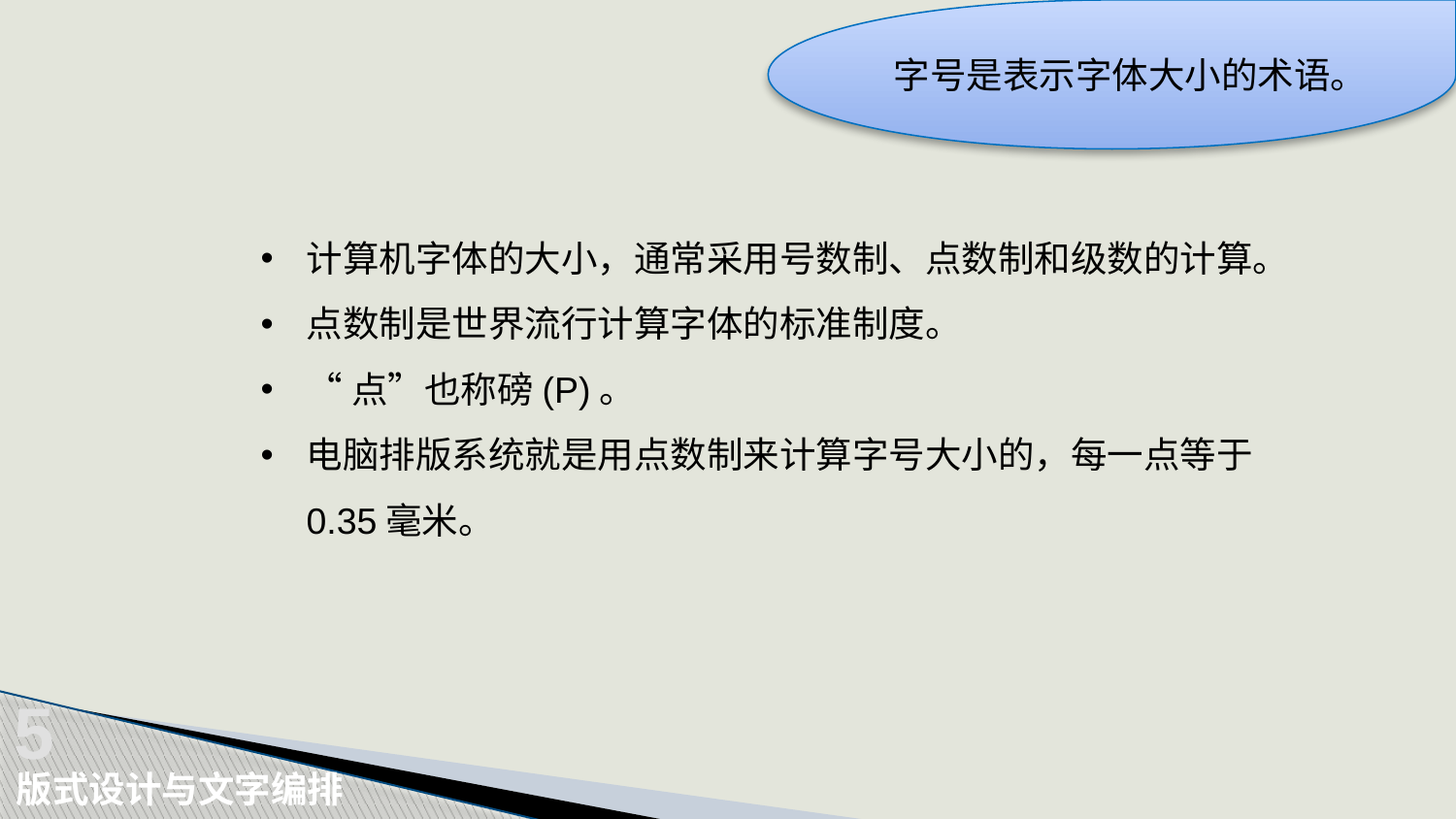

字号是表示字体大小的术语。
计算机字体的大小，通常采用号数制、点数制和级数的计算。
点数制是世界流行计算字体的标准制度。
“点”也称磅(P)。
电脑排版系统就是用点数制来计算字号大小的，每一点等于0.35毫米。
5
 版式设计与文字编排